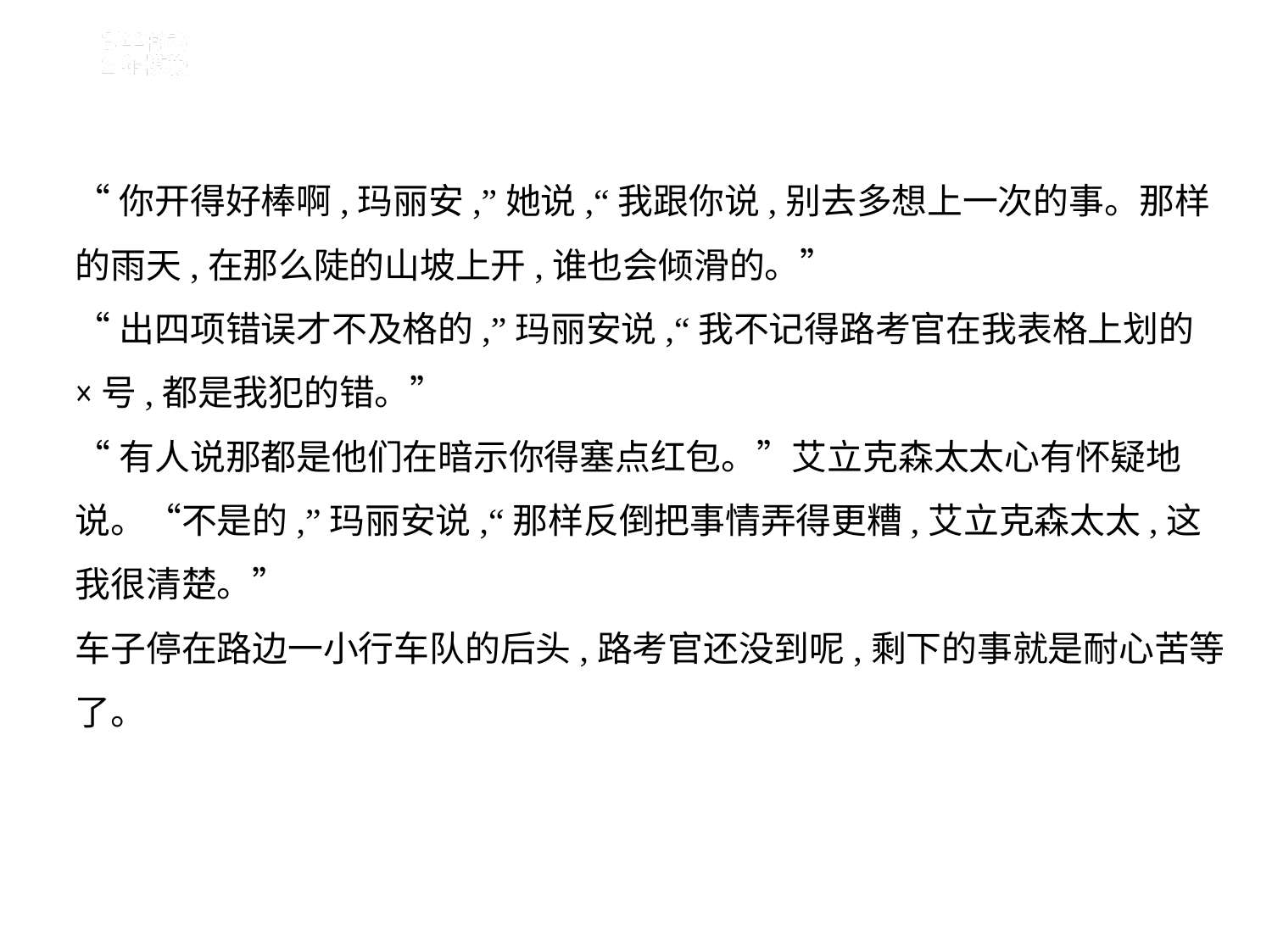

“你开得好棒啊,玛丽安,”她说,“我跟你说,别去多想上一次的事。那样
的雨天,在那么陡的山坡上开,谁也会倾滑的。”
“出四项错误才不及格的,”玛丽安说,“我不记得路考官在我表格上划的
×号,都是我犯的错。”
“有人说那都是他们在暗示你得塞点红包。”艾立克森太太心有怀疑地
说。“不是的,”玛丽安说,“那样反倒把事情弄得更糟,艾立克森太太,这
我很清楚。”
车子停在路边一小行车队的后头,路考官还没到呢,剩下的事就是耐心苦等
了。